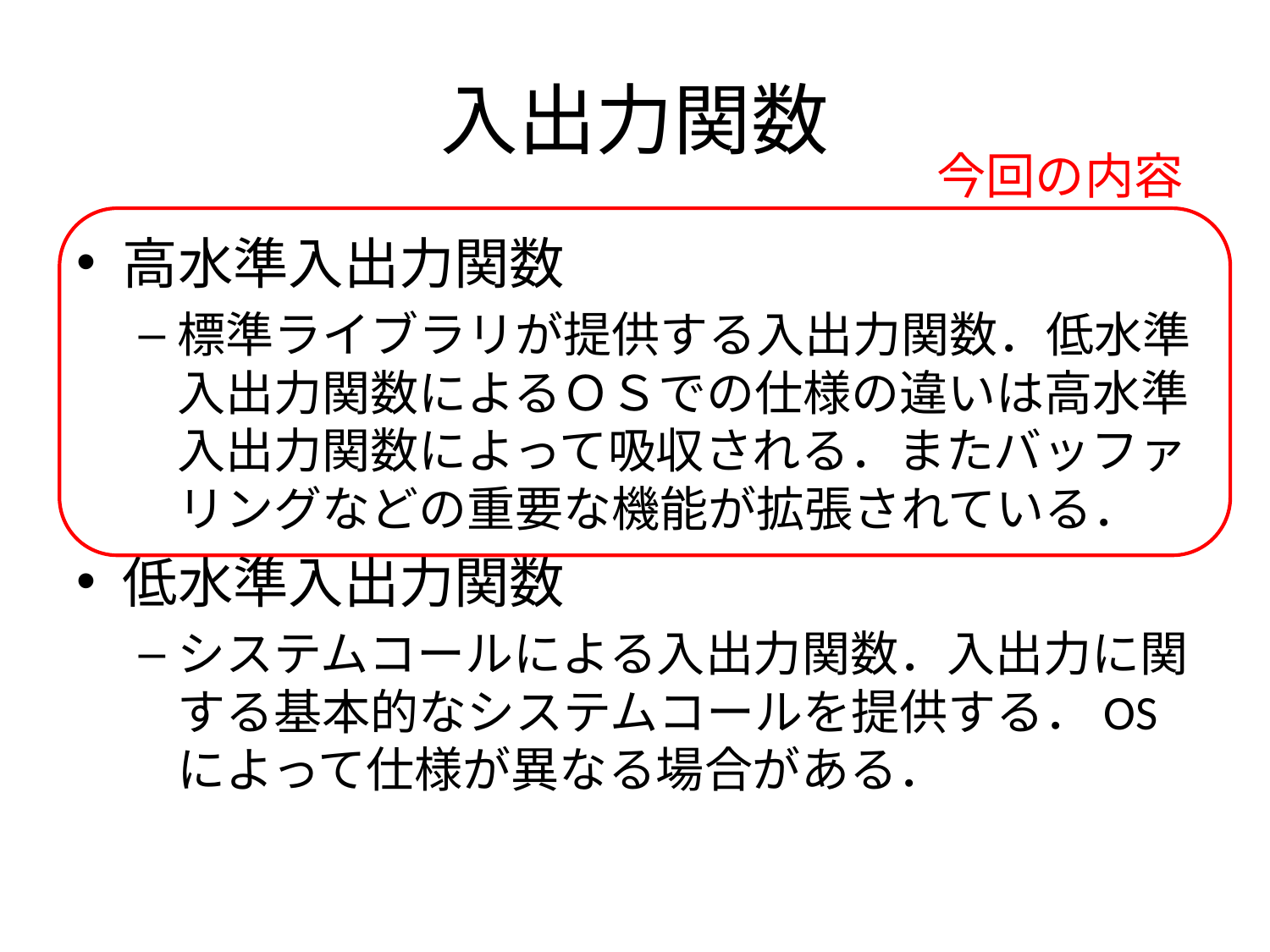

# 入出力関数
今回の内容

高水準入出力関数
標準ライブラリが提供する入出力関数．低水準入出力関数によるＯＳでの仕様の違いは高水準入出力関数によって吸収される．またバッファリングなどの重要な機能が拡張されている．
低水準入出力関数
システムコールによる入出力関数．入出力に関する基本的なシステムコールを提供する．OS によって仕様が異なる場合がある．